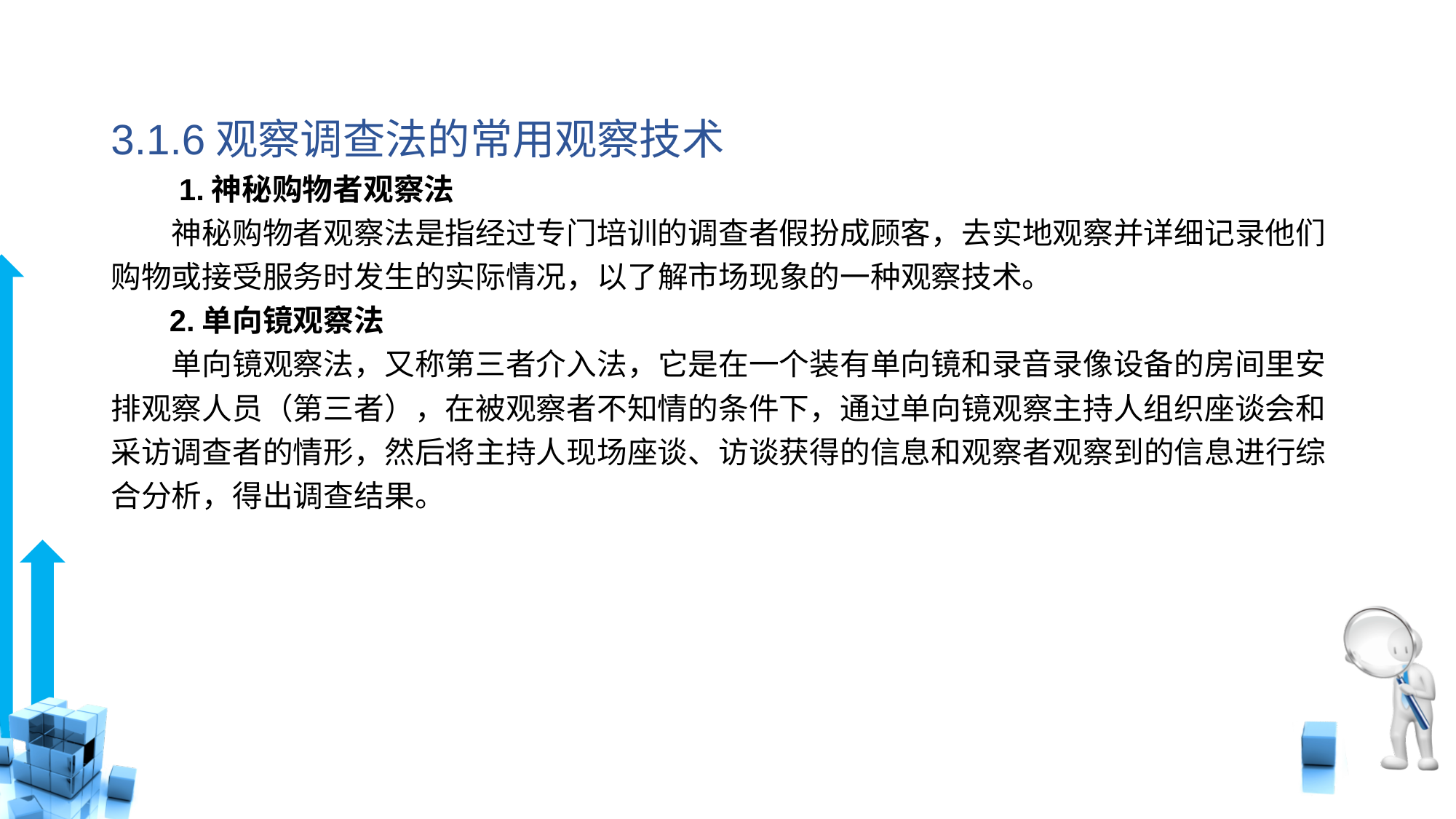

# 3.1.6观察调查法的常用观察技术
　　1.神秘购物者观察法
　　神秘购物者观察法是指经过专门培训的调查者假扮成顾客，去实地观察并详细记录他们购物或接受服务时发生的实际情况，以了解市场现象的一种观察技术。
       2.单向镜观察法
　　单向镜观察法，又称第三者介入法，它是在一个装有单向镜和录音录像设备的房间里安排观察人员（第三者），在被观察者不知情的条件下，通过单向镜观察主持人组织座谈会和采访调查者的情形，然后将主持人现场座谈、访谈获得的信息和观察者观察到的信息进行综合分析，得出调查结果。